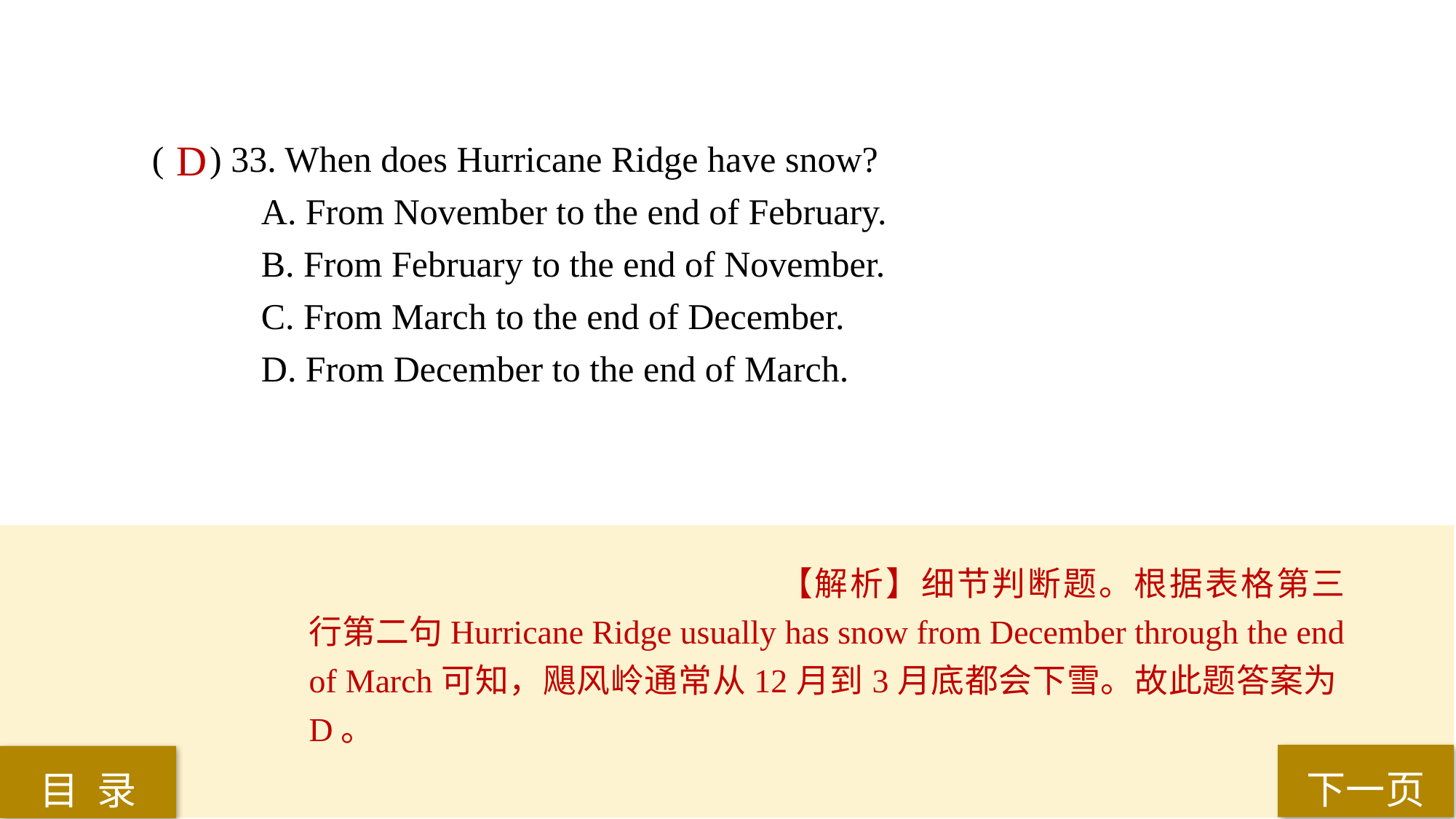

(     ) 33. When does Hurricane Ridge have snow?
A. From November to the end of February.
B. From February to the end of November.
C. From March to the end of December.
D. From December to the end of March.
D
【解析】细节判断题。根据表格第三行第二句Hurricane Ridge usually has snow from December through the end of March可知，飓风岭通常从12月到3月底都会下雪。故此题答案为D。